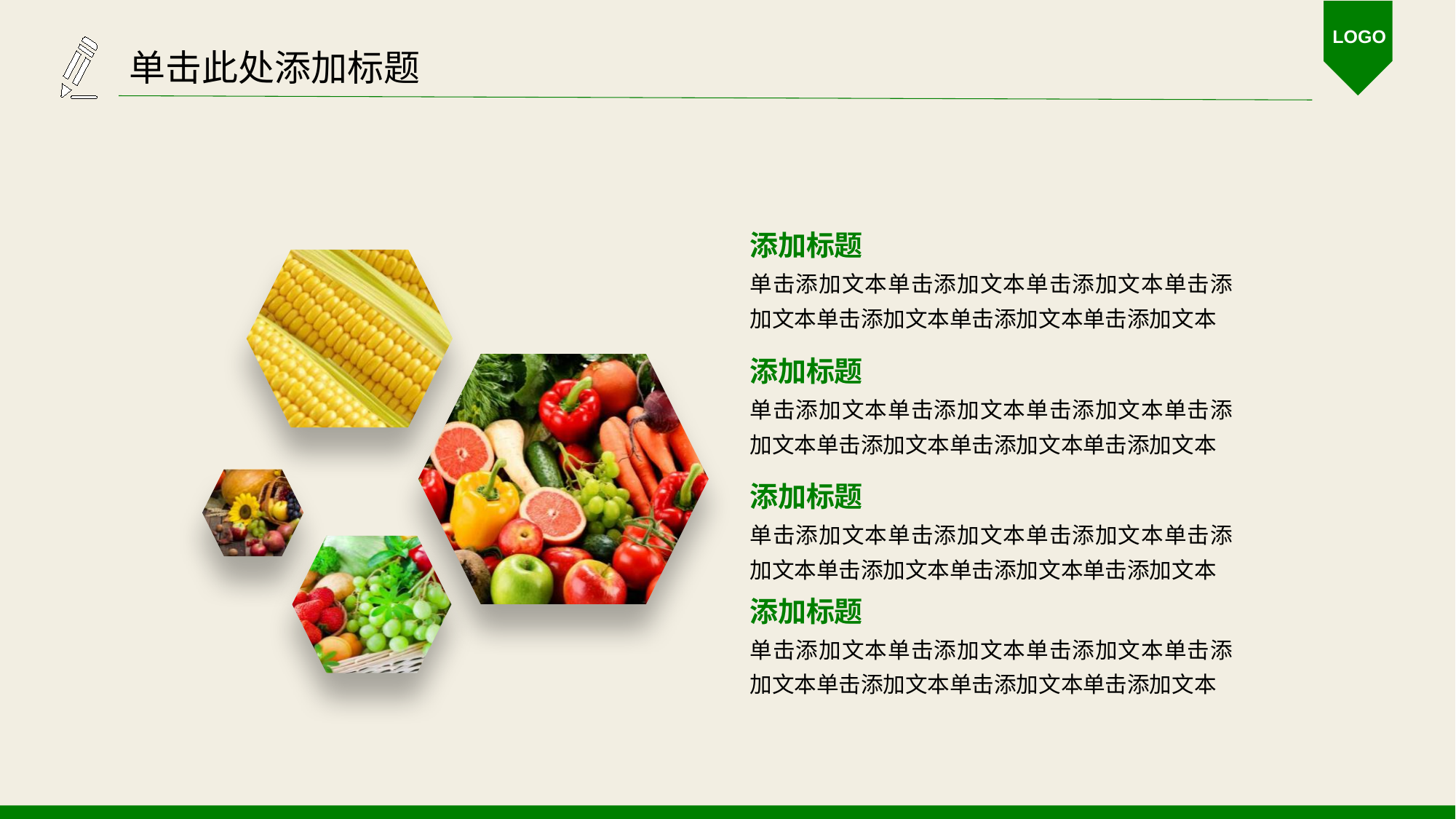

LOGO

单击此处添加标题
添加标题
单击添加文本单击添加文本单击添加文本单击添加文本单击添加文本单击添加文本单击添加文本

添加标题
单击添加文本单击添加文本单击添加文本单击添加文本单击添加文本单击添加文本单击添加文本

添加标题
单击添加文本单击添加文本单击添加文本单击添加文本单击添加文本单击添加文本单击添加文本

添加标题
单击添加文本单击添加文本单击添加文本单击添加文本单击添加文本单击添加文本单击添加文本